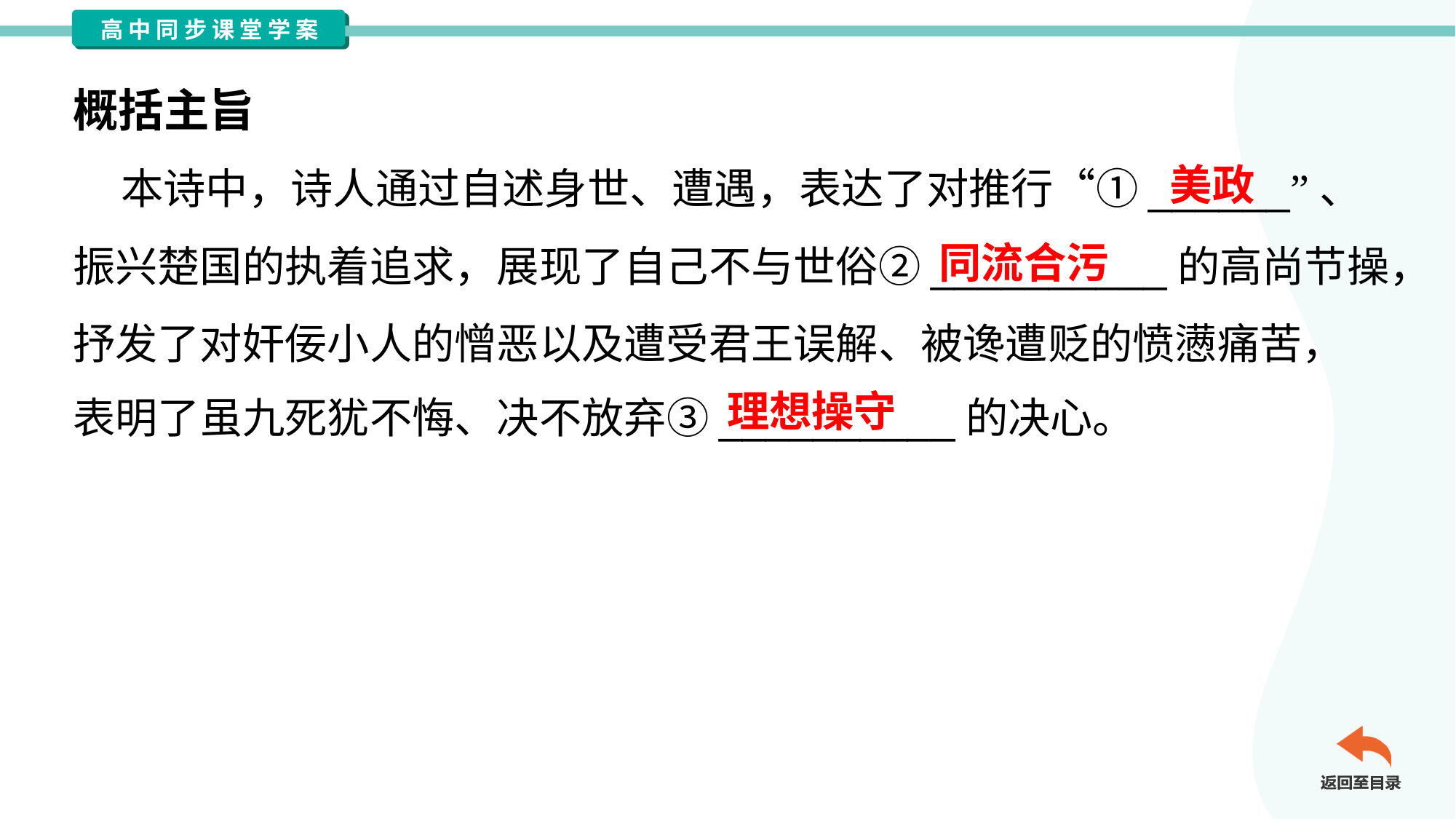

概括主旨
美政
    本诗中，诗人通过自述身世、遭遇，表达了对推行“①______”、
振兴楚国的执着追求，展现了自己不与世俗②__________的高尚节操，
抒发了对奸佞小人的憎恶以及遭受君王误解、被谗遭贬的愤懑痛苦，
表明了虽九死犹不悔、决不放弃③__________的决心。
同流合污
理想操守